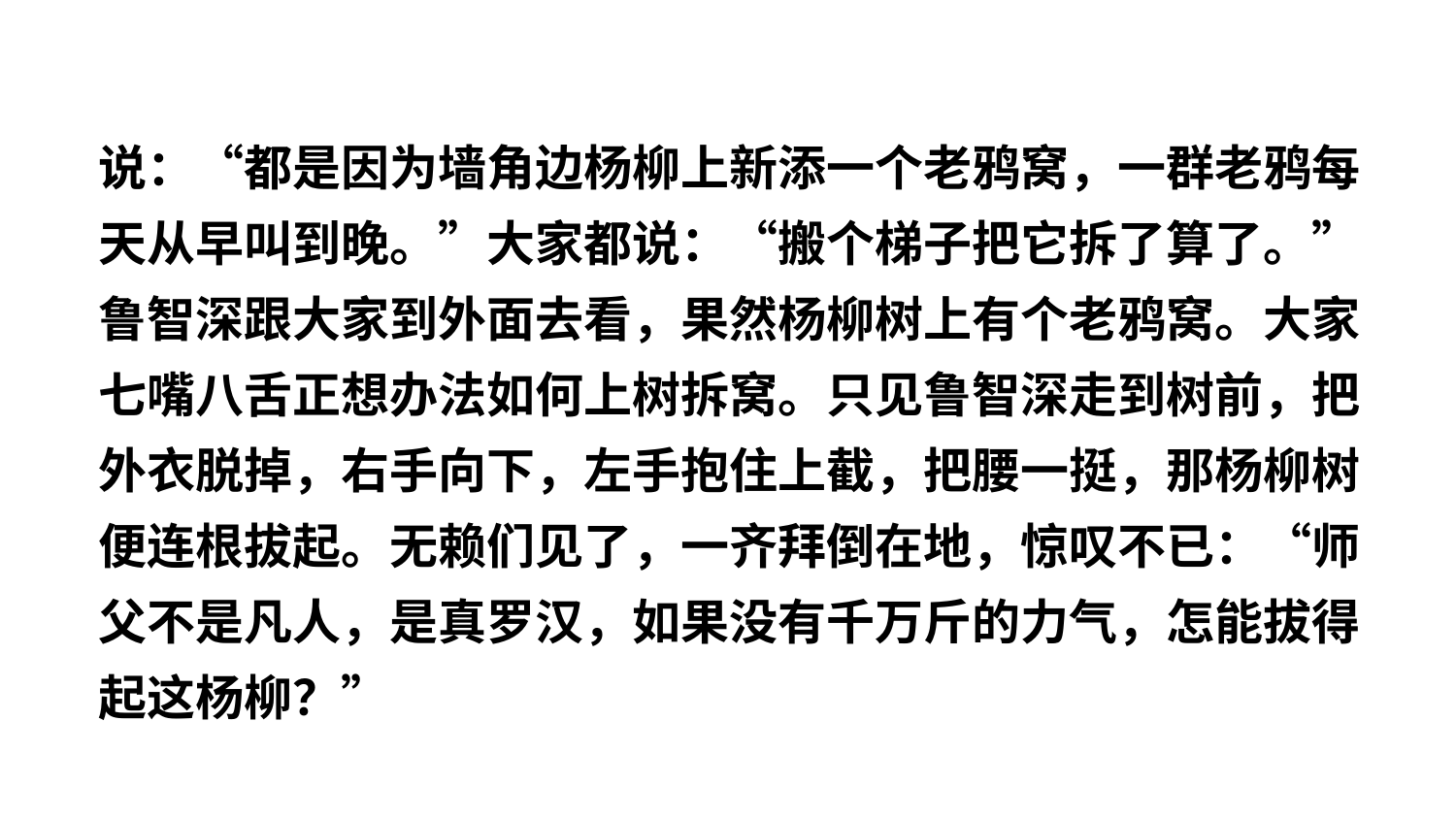

说：“都是因为墙角边杨柳上新添一个老鸦窝，一群老鸦每天从早叫到晚。”大家都说：“搬个梯子把它拆了算了。”鲁智深跟大家到外面去看，果然杨柳树上有个老鸦窝。大家七嘴八舌正想办法如何上树拆窝。只见鲁智深走到树前，把外衣脱掉，右手向下，左手抱住上截，把腰一挺，那杨柳树便连根拔起。无赖们见了，一齐拜倒在地，惊叹不已：“师父不是凡人，是真罗汉，如果没有千万斤的力气，怎能拔得起这杨柳？”